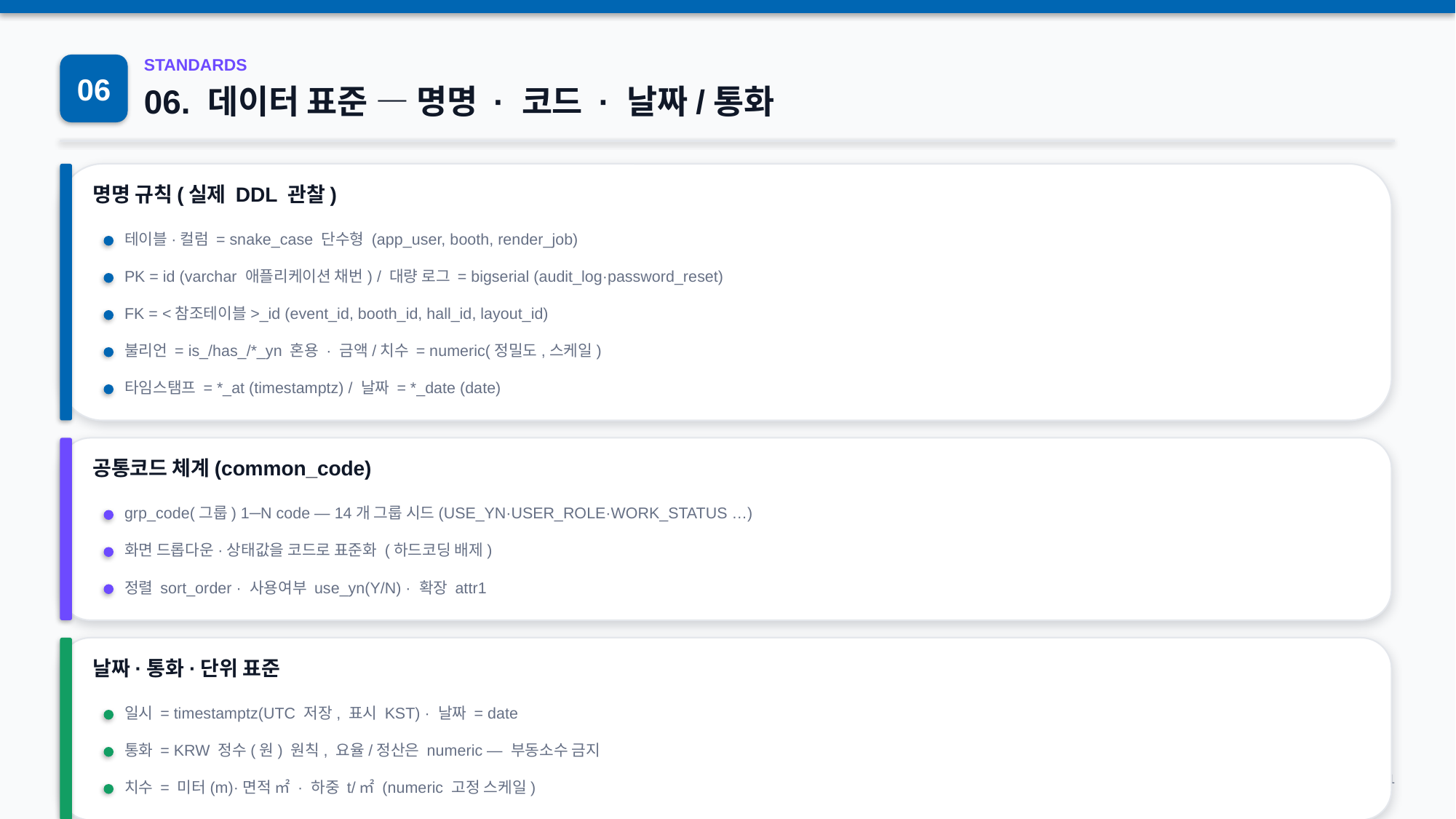

06
STANDARDS
06. 데이터 표준 — 명명 · 코드 · 날짜/통화

명명 규칙(실제 DDL 관찰)
테이블·컬럼 = snake_case 단수형 (app_user, booth, render_job)

PK = id (varchar 애플리케이션 채번) / 대량 로그 = bigserial (audit_log·password_reset)

FK = <참조테이블>_id (event_id, booth_id, hall_id, layout_id)

불리언 = is_/has_/*_yn 혼용 · 금액/치수 = numeric(정밀도,스케일)

타임스탬프 = *_at (timestamptz) / 날짜 = *_date (date)

공통코드 체계(common_code)
grp_code(그룹) 1─N code — 14개 그룹 시드(USE_YN·USER_ROLE·WORK_STATUS …)

화면 드롭다운·상태값을 코드로 표준화 (하드코딩 배제)

정렬 sort_order · 사용여부 use_yn(Y/N) · 확장 attr1

날짜·통화·단위 표준
일시 = timestamptz(UTC 저장, 표시 KST) · 날짜 = date

통화 = KRW 정수(원) 원칙, 요율/정산은 numeric — 부동소수 금지

킨텍스 자동전시시스템 구축 · 데이터베이스 설계서
2026-07-11
치수 = 미터(m)·면적 ㎡ · 하중 t/㎡ (numeric 고정 스케일)